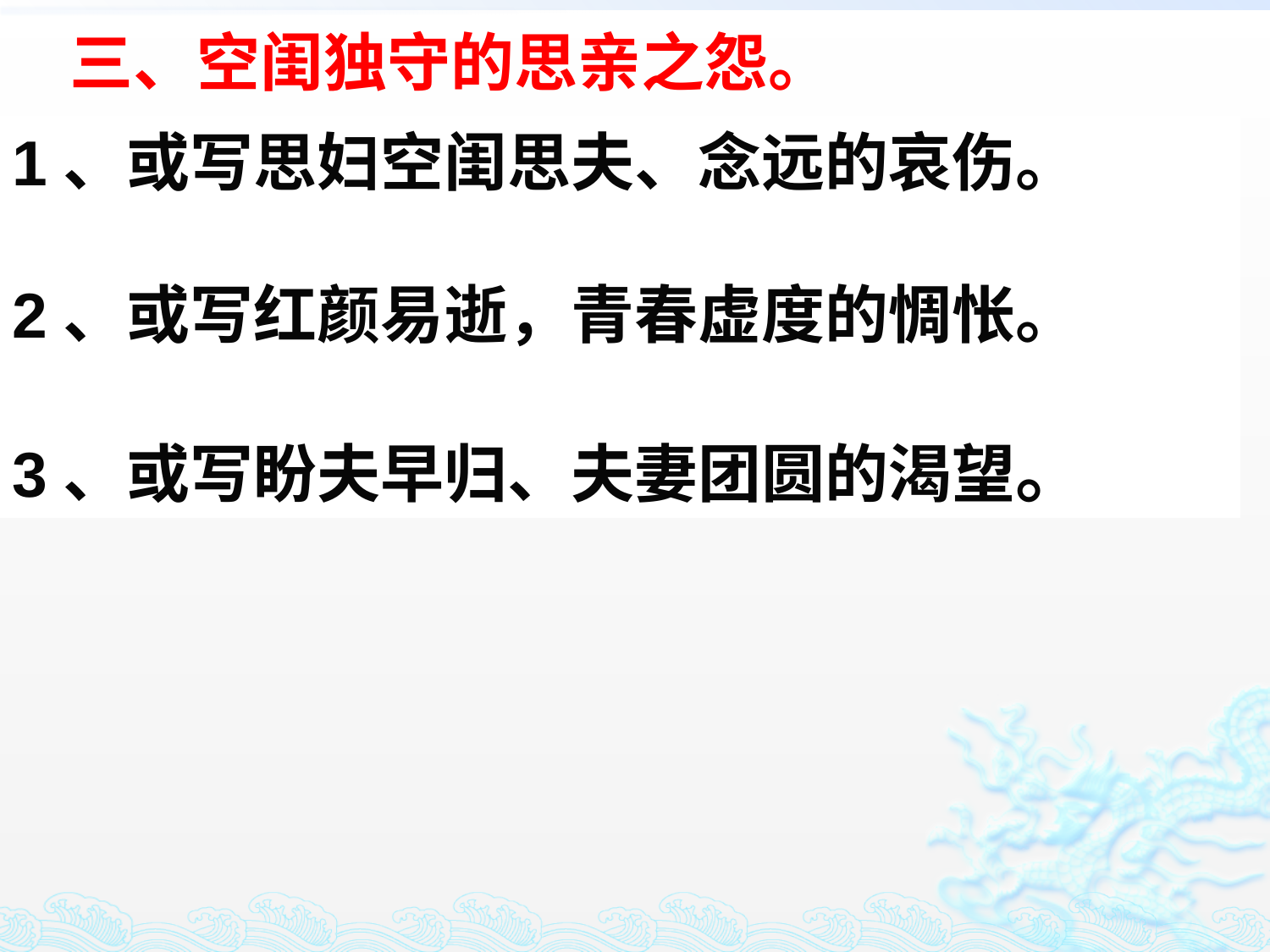

三、空闺独守的思亲之怨。
1、或写思妇空闺思夫、念远的哀伤。

2、或写红颜易逝，青春虚度的惆怅。

3、或写盼夫早归、夫妻团圆的渴望。